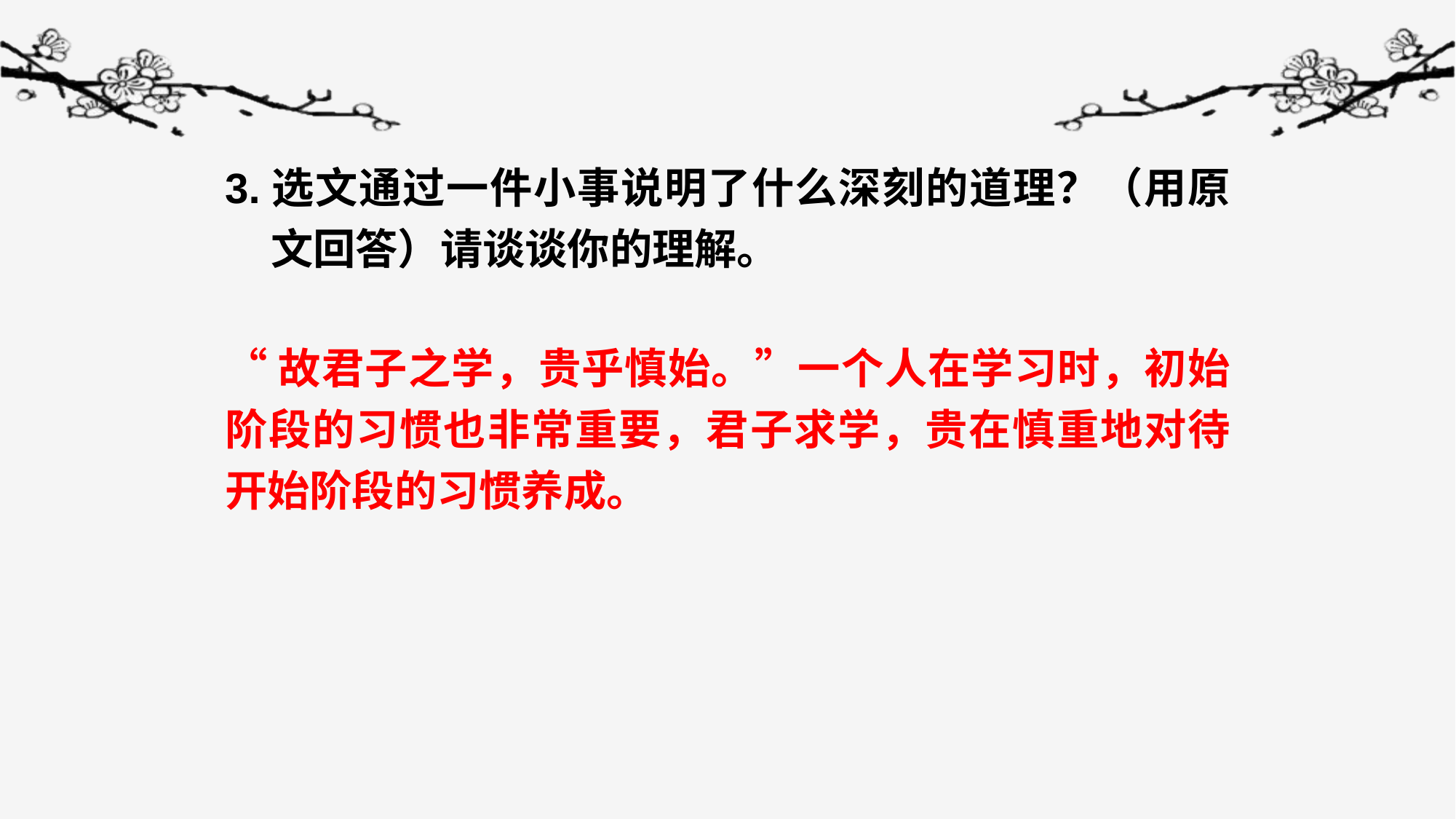

3.选文通过一件小事说明了什么深刻的道理？（用原文回答）请谈谈你的理解。
“故君子之学，贵乎慎始。”一个人在学习时，初始阶段的习惯也非常重要，君子求学，贵在慎重地对待开始阶段的习惯养成。